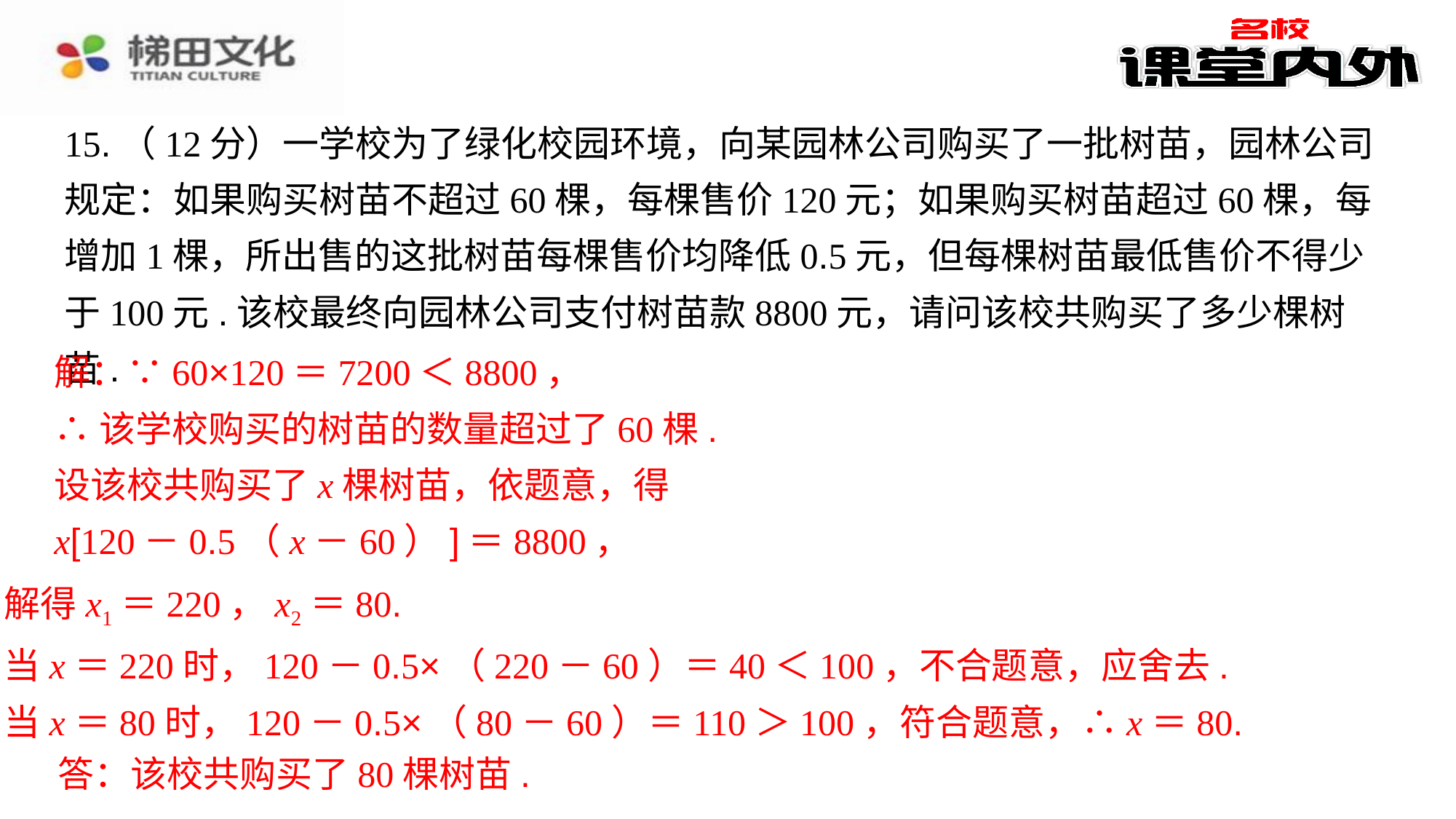

15.（12分）一学校为了绿化校园环境，向某园林公司购买了一批树苗，园林公司规定：如果购买树苗不超过60棵，每棵售价120元；如果购买树苗超过60棵，每增加1棵，所出售的这批树苗每棵售价均降低0.5元，但每棵树苗最低售价不得少于100元.该校最终向园林公司支付树苗款8800元，请问该校共购买了多少棵树苗.
解：∵60×120＝7200＜8800，
∴该学校购买的树苗的数量超过了60棵.
设该校共购买了x棵树苗，依题意，得
x[120－0.5（x－60）]＝8800，
解得x1＝220，x2＝80.
当x＝220时，120－0.5×（220－60）＝40＜100，不合题意，应舍去.
当x＝80时，120－0.5×（80－60）＝110＞100，符合题意，∴x＝80.
答：该校共购买了80棵树苗.